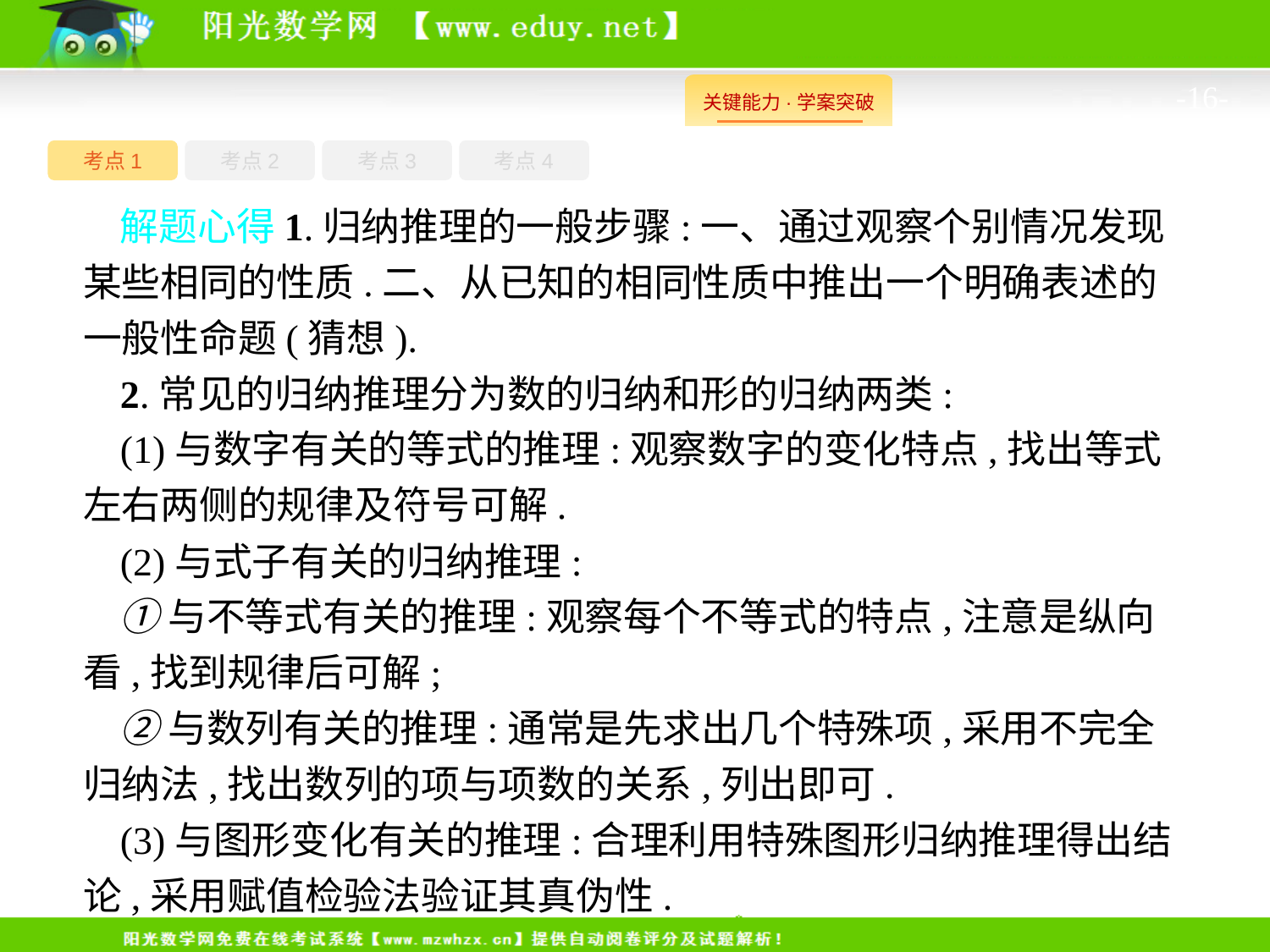

-16-
考点1
考点3
考点4
考点2
解题心得1.归纳推理的一般步骤:一、通过观察个别情况发现某些相同的性质.二、从已知的相同性质中推出一个明确表述的一般性命题(猜想).
2.常见的归纳推理分为数的归纳和形的归纳两类:
(1)与数字有关的等式的推理:观察数字的变化特点,找出等式左右两侧的规律及符号可解.
(2)与式子有关的归纳推理:
①与不等式有关的推理:观察每个不等式的特点,注意是纵向看,找到规律后可解;
②与数列有关的推理:通常是先求出几个特殊项,采用不完全归纳法,找出数列的项与项数的关系,列出即可.
(3)与图形变化有关的推理:合理利用特殊图形归纳推理得出结论,采用赋值检验法验证其真伪性.